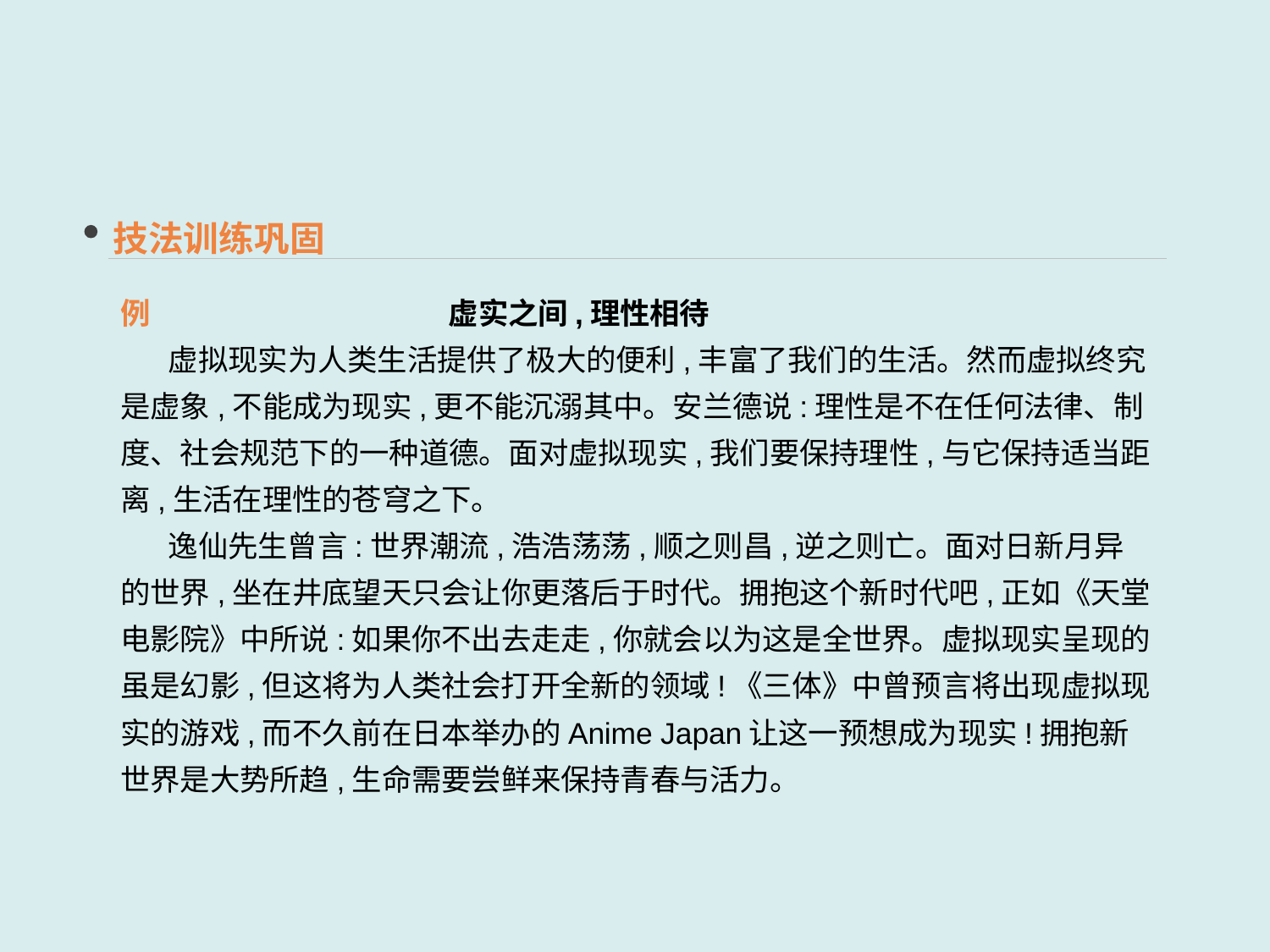

技法训练巩固

例                                            虚实之间,理性相待
      虚拟现实为人类生活提供了极大的便利,丰富了我们的生活。然而虚拟终究是虚象,不能成为现实,更不能沉溺其中。安兰德说:理性是不在任何法律、制度、社会规范下的一种道德。面对虚拟现实,我们要保持理性,与它保持适当距离,生活在理性的苍穹之下。
      逸仙先生曾言:世界潮流,浩浩荡荡,顺之则昌,逆之则亡。面对日新月异的世界,坐在井底望天只会让你更落后于时代。拥抱这个新时代吧,正如《天堂电影院》中所说:如果你不出去走走,你就会以为这是全世界。虚拟现实呈现的虽是幻影,但这将为人类社会打开全新的领域!《三体》中曾预言将出现虚拟现实的游戏,而不久前在日本举办的Anime Japan让这一预想成为现实!拥抱新世界是大势所趋,生命需要尝鲜来保持青春与活力。